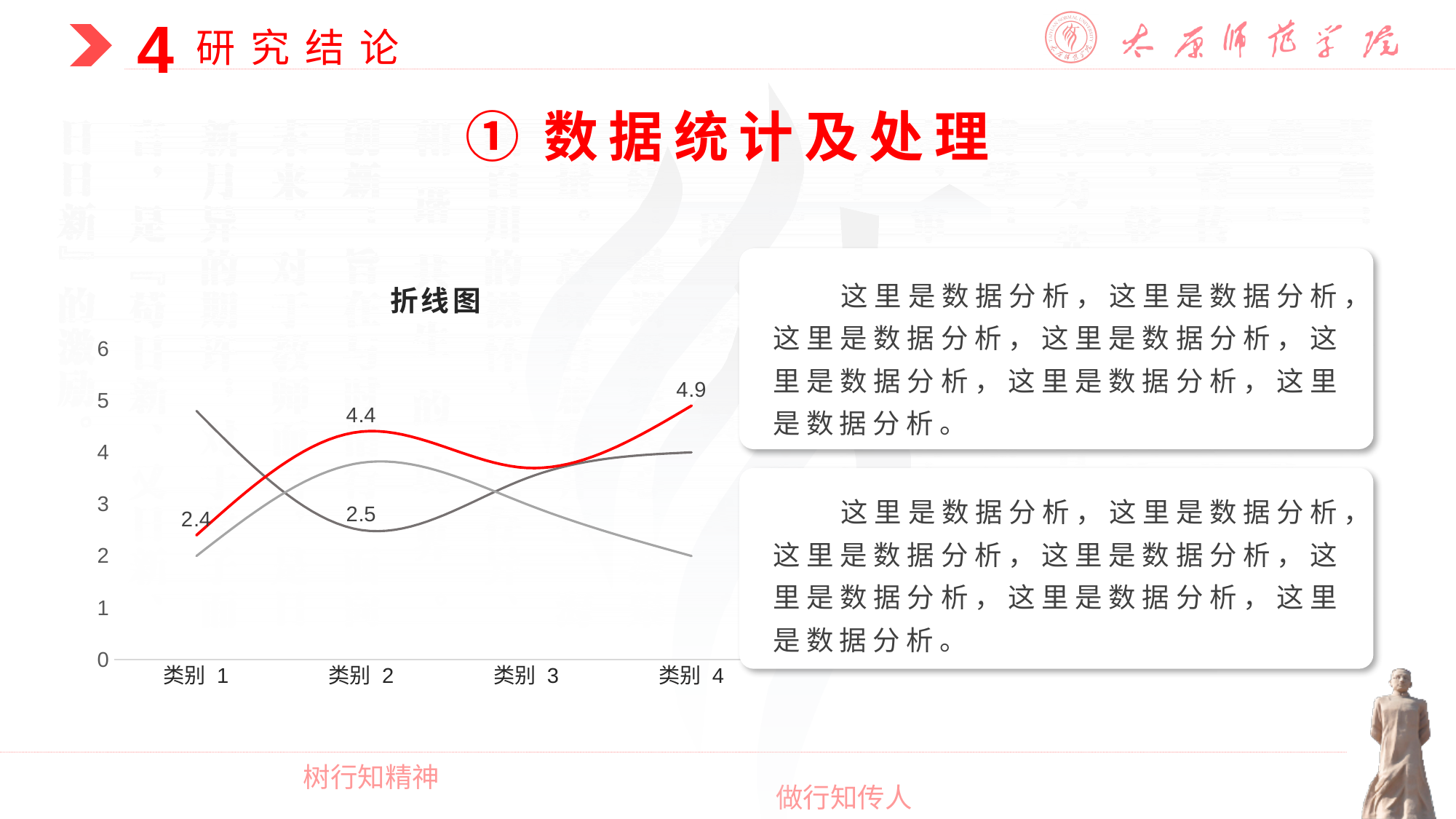

①数据统计及处理

### Chart: 折线图

| Category | 系列 1 | 系列 2 | 系列 3 |
|---|---|---|---|
| 类别 1 | 4.8 | 2.4 | 2.0 |
| 类别 2 | 2.5 | 4.4 | 3.8 |
| 类别 3 | 3.5 | 3.7 | 3.0 |
| 类别 4 | 4.0 | 4.9 | 2.0 |
这里是数据分析，这里是数据分析，这里是数据分析，这里是数据分析，这里是数据分析，这里是数据分析，这里是数据分析。

这里是数据分析，这里是数据分析，这里是数据分析，这里是数据分析，这里是数据分析，这里是数据分析，这里是数据分析。